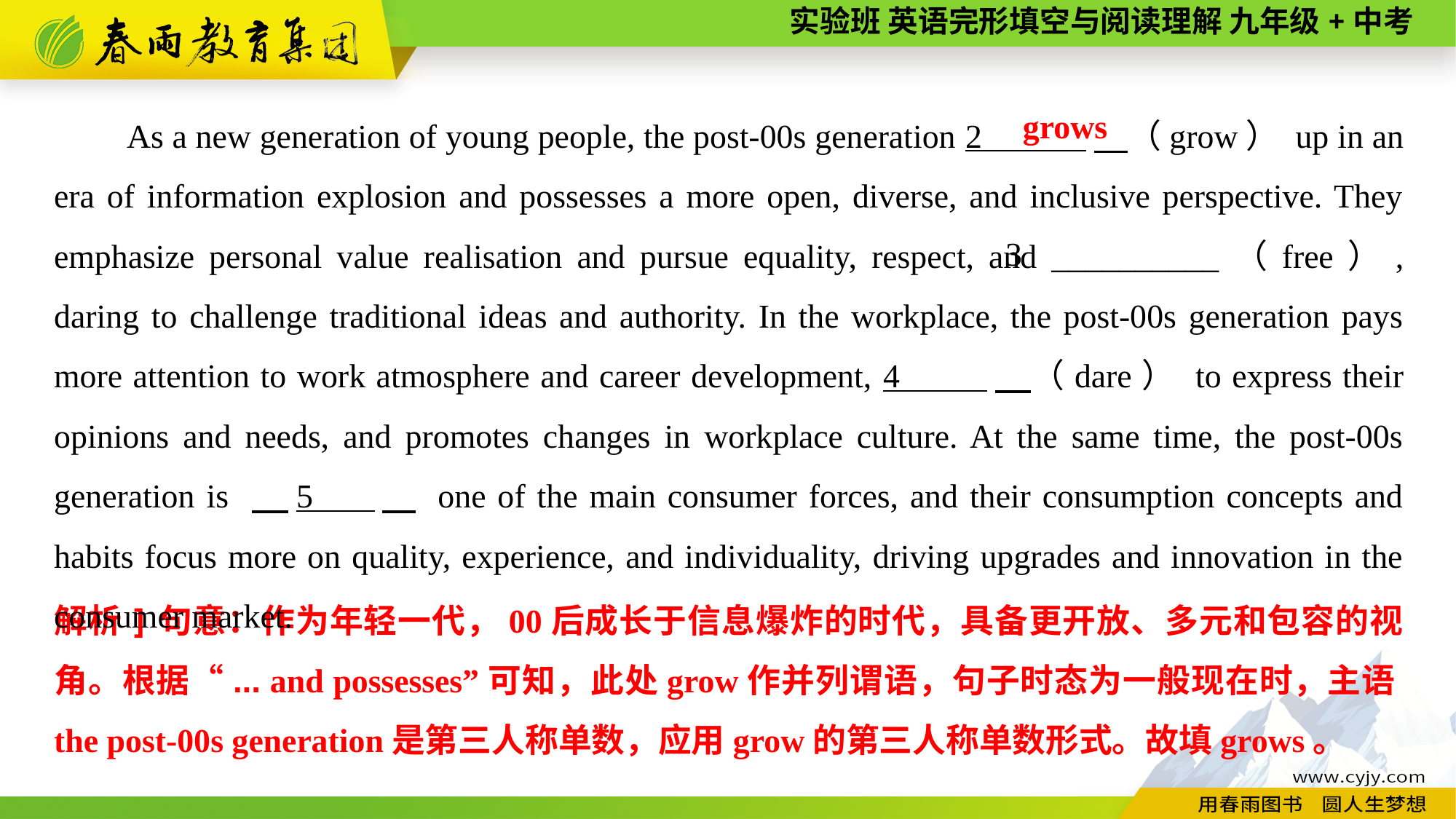

As a new generation of young people, the post-00s generation 2            　（grow） up in an era of information explosion and possesses a more open, diverse, and inclusive perspective. They emphasize personal value realisation and pursue equality, respect, and __________（free）, daring to challenge traditional ideas and authority. In the workplace, the post-00s generation pays more attention to work atmosphere and career development, 4        　（dare） to express their opinions and needs, and promotes changes in workplace culture. At the same time, the post-00s generation is 　5     　 one of the main consumer forces, and their consumption concepts and habits focus more on quality, experience, and individuality, driving upgrades and innovation in the consumer market.
grows
3
解析]句意：作为年轻一代，00后成长于信息爆炸的时代，具备更开放、多元和包容的视角。根据“... and possesses”可知，此处grow作并列谓语，句子时态为一般现在时，主语the post-00s generation是第三人称单数，应用grow的第三人称单数形式。故填grows。